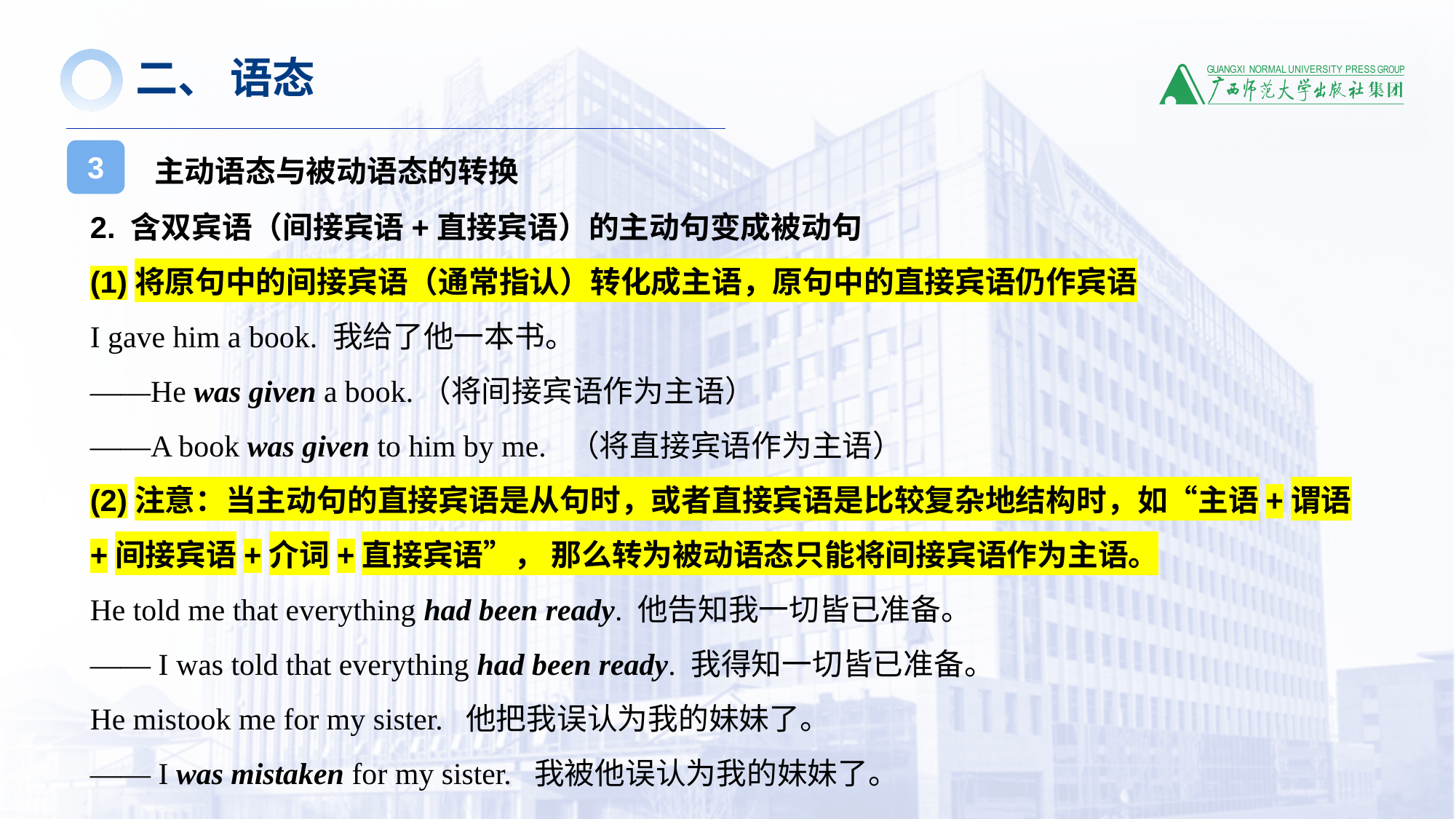

二、 语态

主动语态与被动语态的转换

3
2. 含双宾语（间接宾语+直接宾语）的主动句变成被动句
(1)将原句中的间接宾语（通常指认）转化成主语，原句中的直接宾语仍作宾语
I gave him a book. 我给了他一本书。
——He was given a book.（将间接宾语作为主语）
——A book was given to him by me.  （将直接宾语作为主语）
(2)注意：当主动句的直接宾语是从句时，或者直接宾语是比较复杂地结构时，如“主语+谓语+间接宾语+介词+直接宾语”， 那么转为被动语态只能将间接宾语作为主语。
He told me that everything had been ready. 他告知我一切皆已准备。
—— I was told that everything had been ready. 我得知一切皆已准备。
He mistook me for my sister.  他把我误认为我的妹妹了。
—— I was mistaken for my sister.  我被他误认为我的妹妹了。